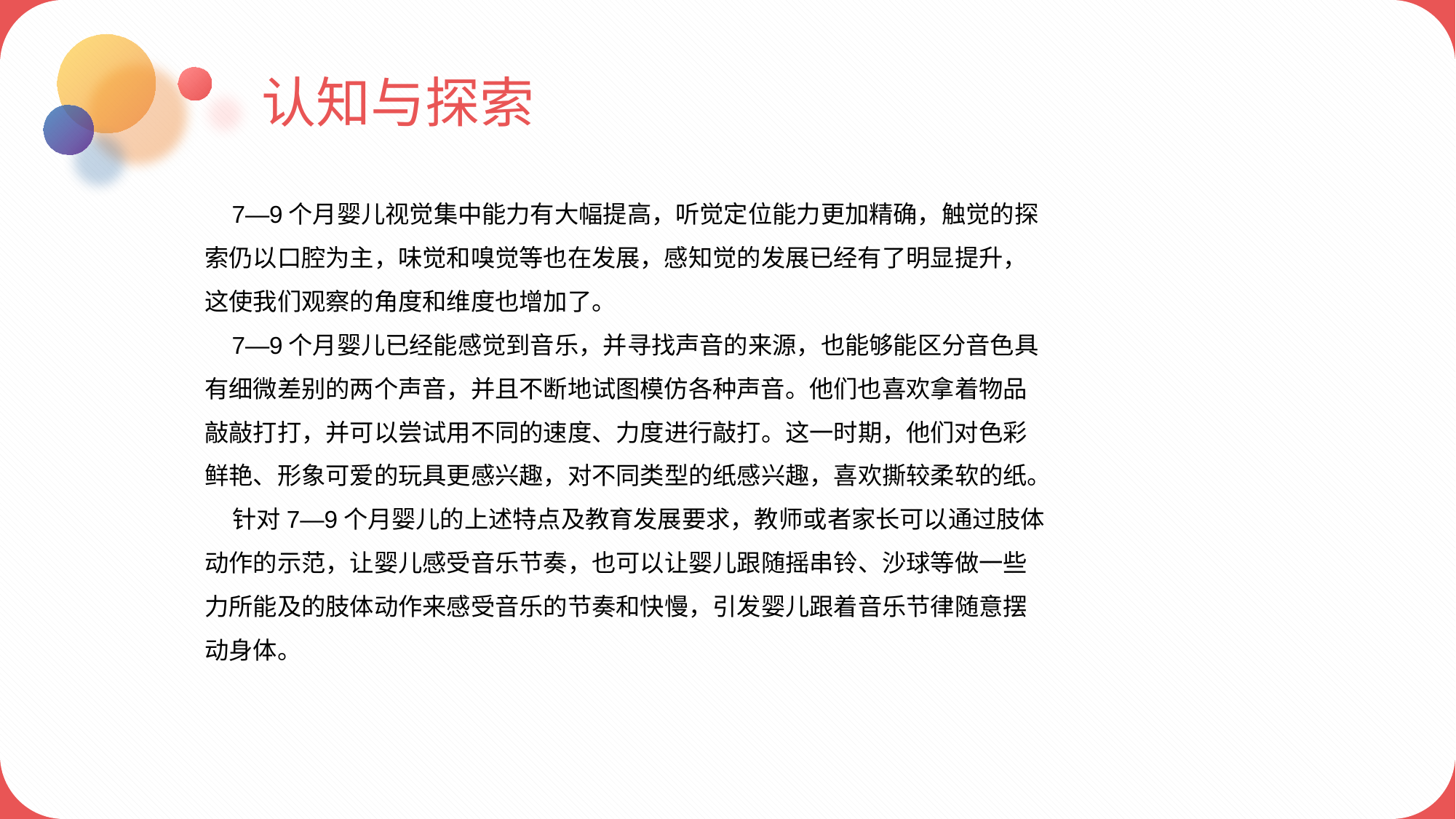

认知与探索
    7—9个月婴儿视觉集中能力有大幅提高，听觉定位能力更加精确，触觉的探索仍以口腔为主，味觉和嗅觉等也在发展，感知觉的发展已经有了明显提升，这使我们观察的角度和维度也增加了。
    7—9个月婴儿已经能感觉到音乐，并寻找声音的来源，也能够能区分音色具有细微差别的两个声音，并且不断地试图模仿各种声音。他们也喜欢拿着物品敲敲打打，并可以尝试用不同的速度、力度进行敲打。这一时期，他们对色彩鲜艳、形象可爱的玩具更感兴趣，对不同类型的纸感兴趣，喜欢撕较柔软的纸。
    针对7—9个月婴儿的上述特点及教育发展要求，教师或者家长可以通过肢体动作的示范，让婴儿感受音乐节奏，也可以让婴儿跟随摇串铃、沙球等做一些力所能及的肢体动作来感受音乐的节奏和快慢，引发婴儿跟着音乐节律随意摆动身体。